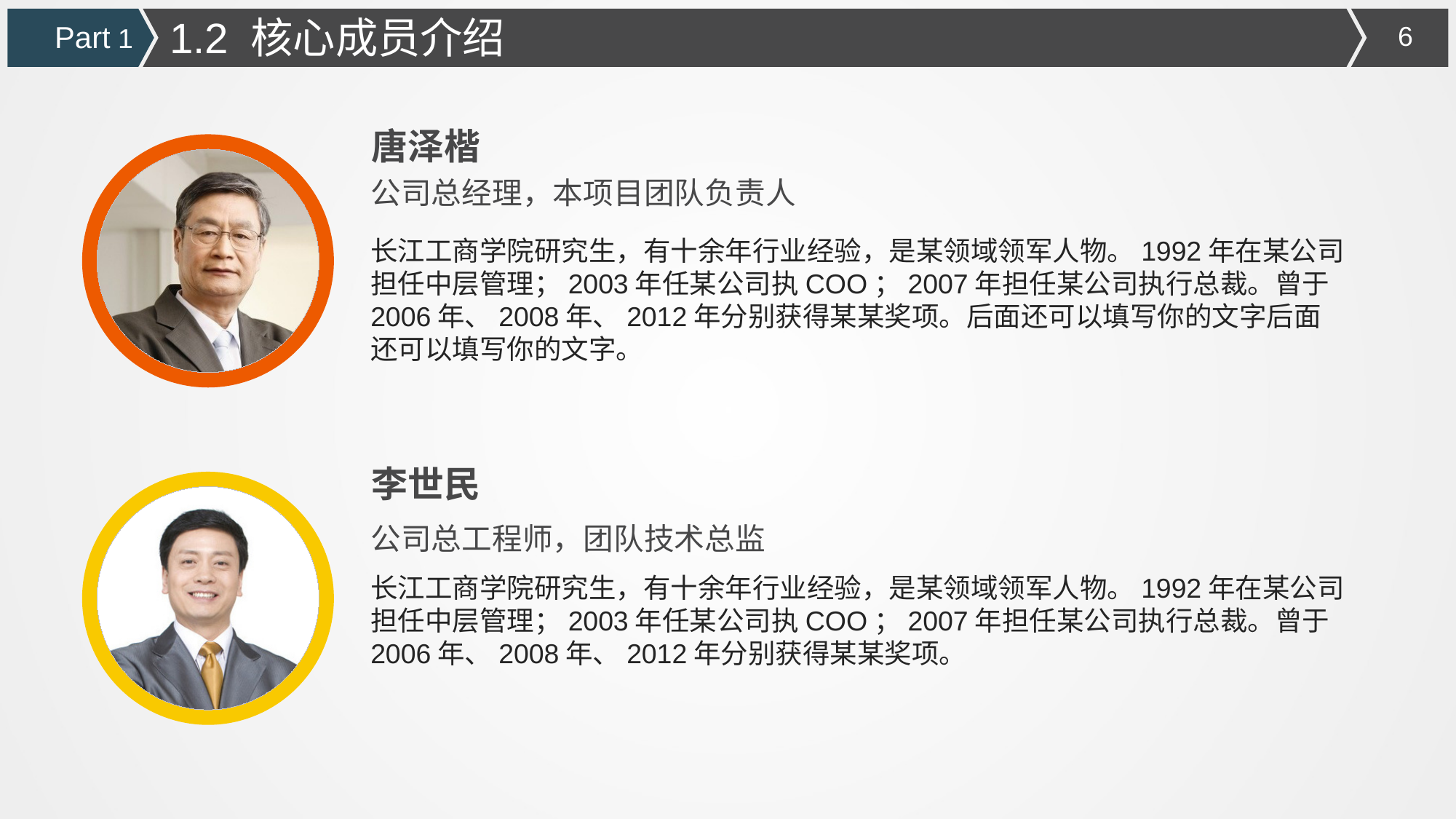

1.2 核心成员介绍
Part 1
唐泽楷

公司总经理，本项目团队负责人
长江工商学院研究生，有十余年行业经验，是某领域领军人物。1992年在某公司担任中层管理；2003年任某公司执COO；2007年担任某公司执行总裁。曾于2006年、2008年、2012年分别获得某某奖项。后面还可以填写你的文字后面还可以填写你的文字。
李世民

公司总工程师，团队技术总监
长江工商学院研究生，有十余年行业经验，是某领域领军人物。1992年在某公司担任中层管理；2003年任某公司执COO；2007年担任某公司执行总裁。曾于2006年、2008年、2012年分别获得某某奖项。